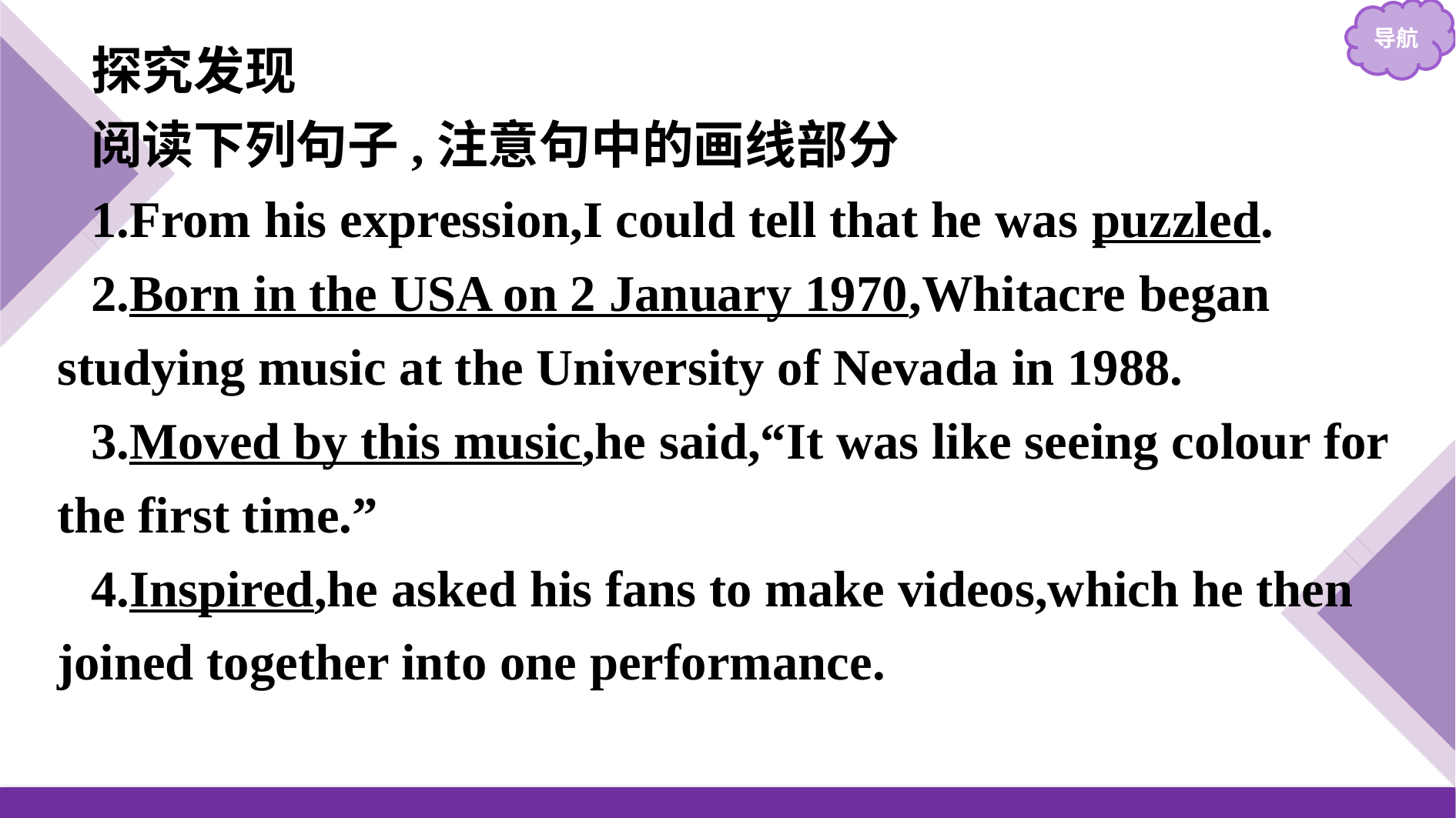

探究发现
阅读下列句子,注意句中的画线部分
1.From his expression,I could tell that he was puzzled.
2.Born in the USA on 2 January 1970,Whitacre began studying music at the University of Nevada in 1988.
3.Moved by this music,he said,“It was like seeing colour for the first time.”
4.Inspired,he asked his fans to make videos,which he then joined together into one performance.